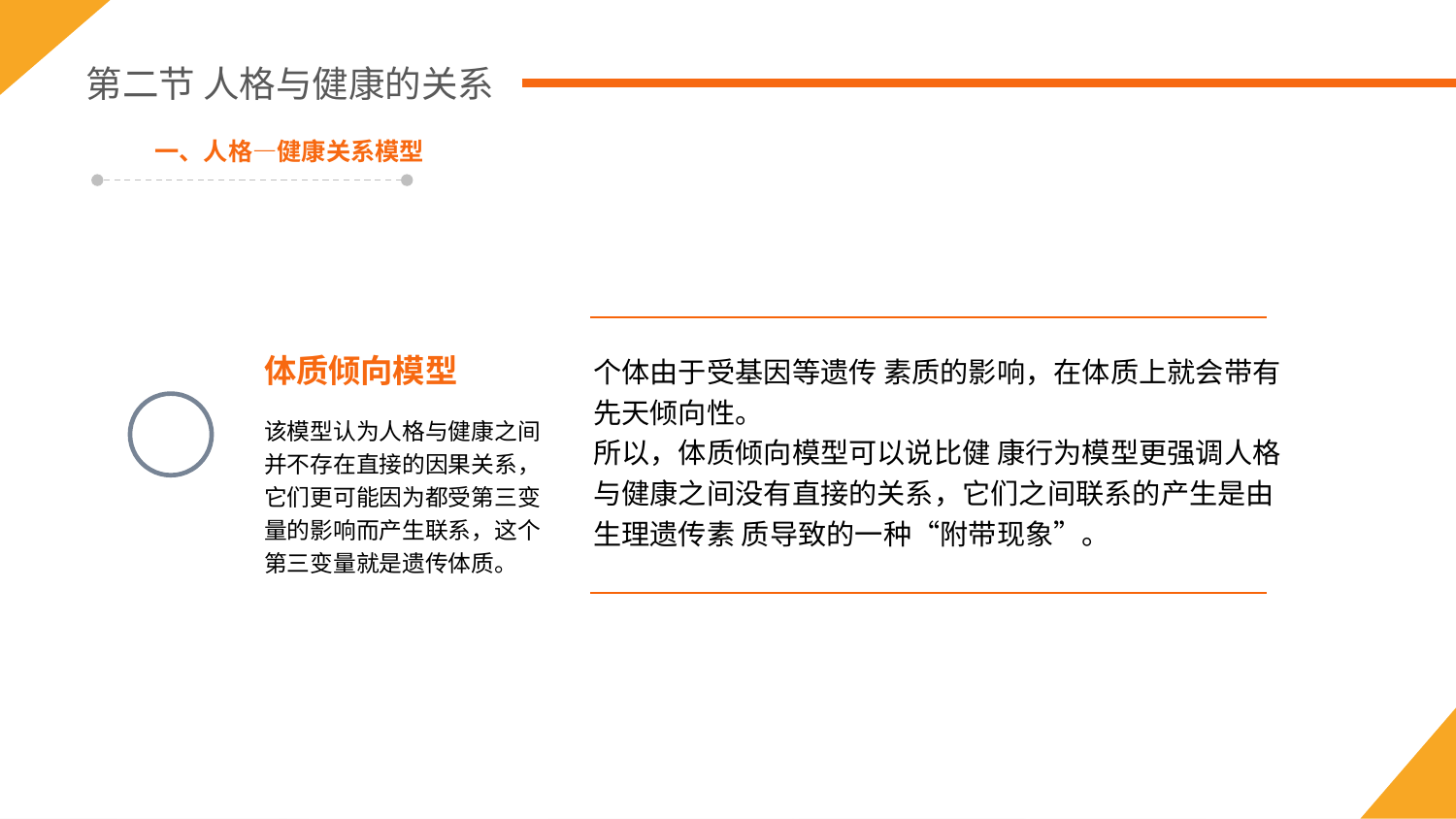

第二节 人格与健康的关系
一、人格—健康关系模型
体质倾向模型
该模型认为人格与健康之间并不存在直接的因果关系，它们更可能因为都受第三变量的影响而产生联系，这个第三变量就是遗传体质。
个体由于受基因等遗传 素质的影响，在体质上就会带有先天倾向性。
所以，体质倾向模型可以说比健 康行为模型更强调人格与健康之间没有直接的关系，它们之间联系的产生是由生理遗传素 质导致的一种“附带现象”。